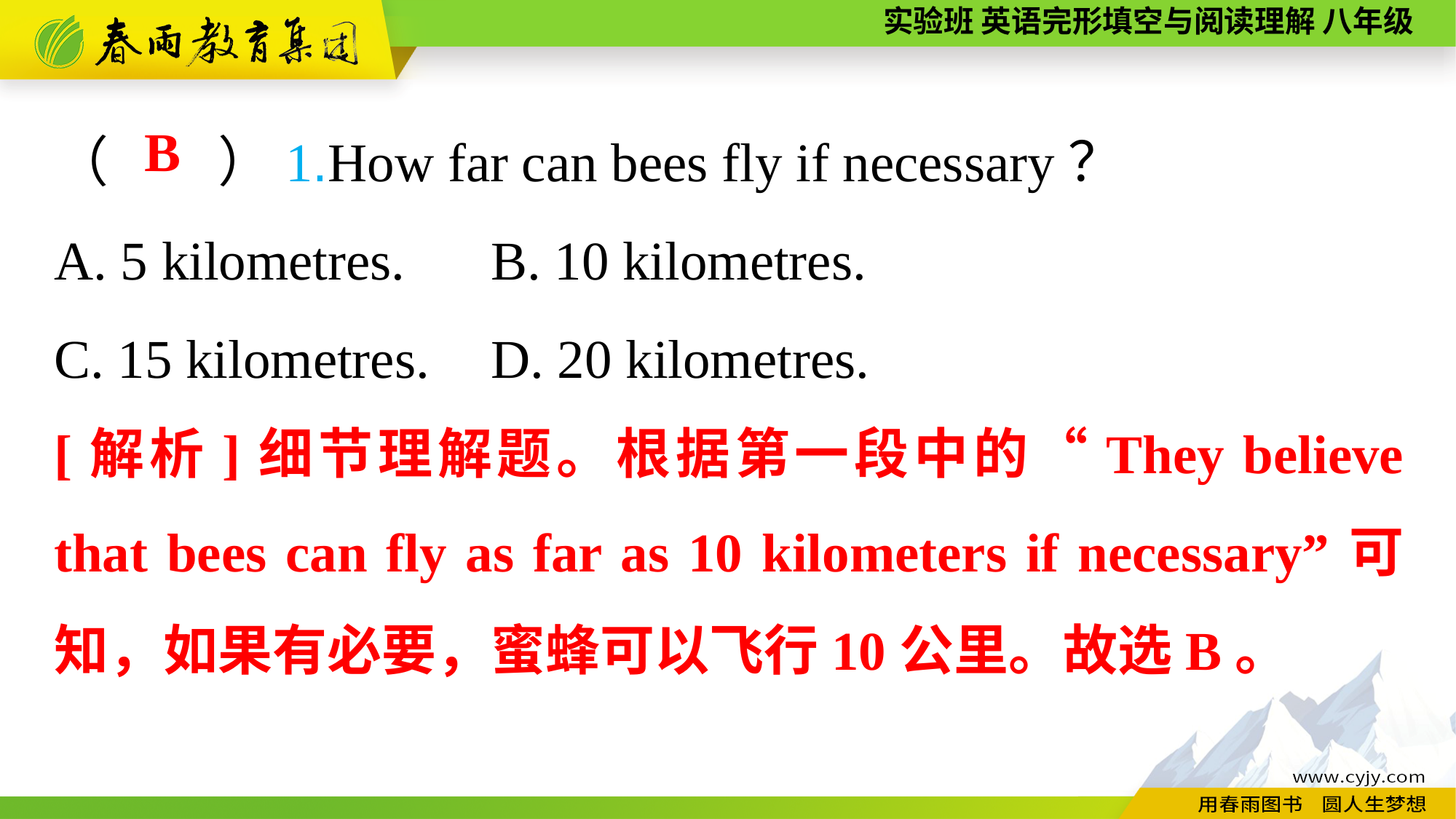

（　　）1.How far can bees fly if necessary？
A. 5 kilometres. 	B. 10 kilometres.
C. 15 kilometres. 	D. 20 kilometres.
B
[解析]细节理解题。根据第一段中的“They believe that bees can fly as far as 10 kilometers if necessary”可知，如果有必要，蜜蜂可以飞行10公里。故选B。